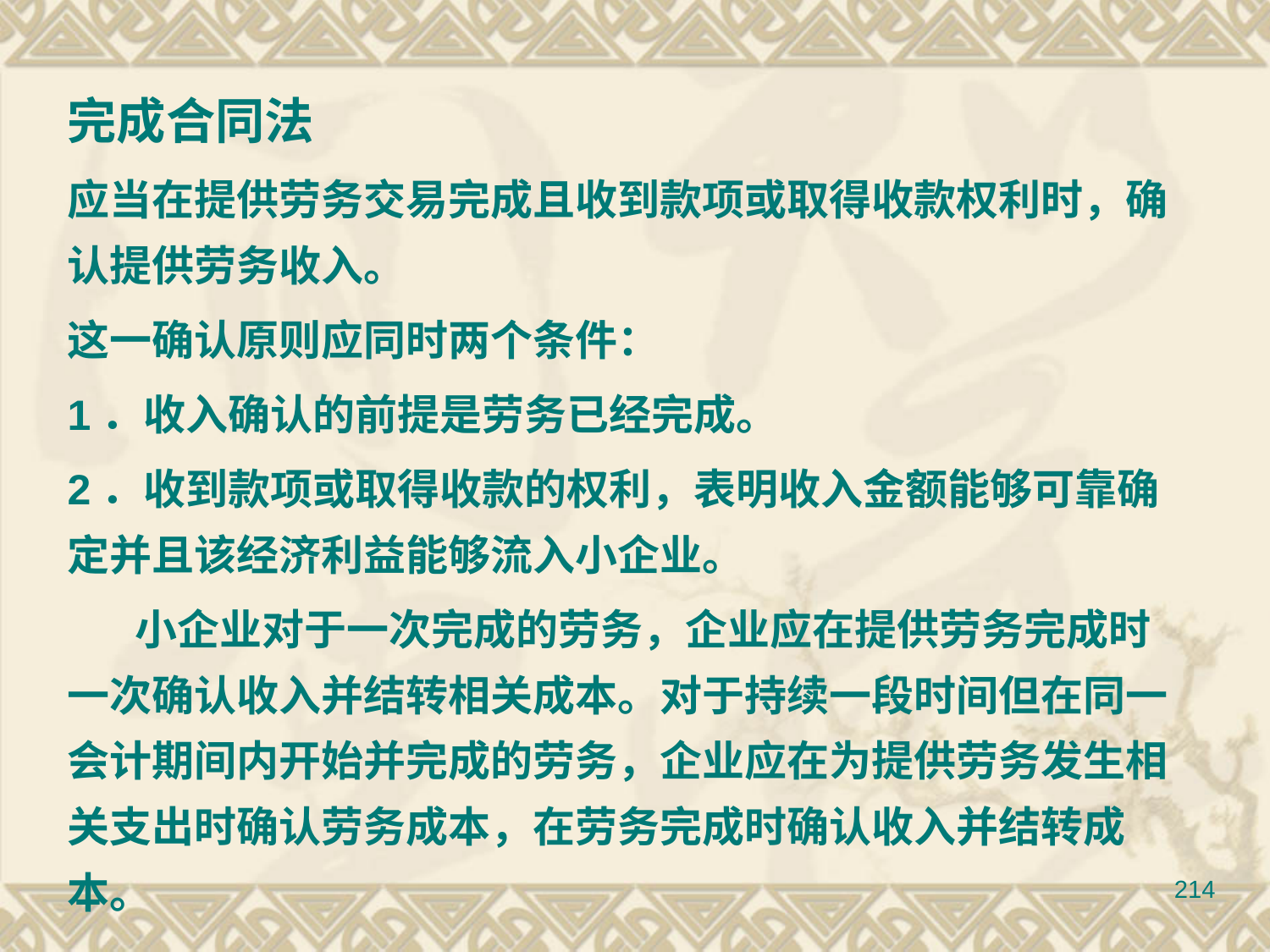

完成合同法
应当在提供劳务交易完成且收到款项或取得收款权利时，确认提供劳务收入。
这一确认原则应同时两个条件：
1．收入确认的前提是劳务已经完成。
2．收到款项或取得收款的权利，表明收入金额能够可靠确定并且该经济利益能够流入小企业。
      小企业对于一次完成的劳务，企业应在提供劳务完成时一次确认收入并结转相关成本。对于持续一段时间但在同一会计期间内开始并完成的劳务，企业应在为提供劳务发生相关支出时确认劳务成本，在劳务完成时确认收入并结转成本。

214